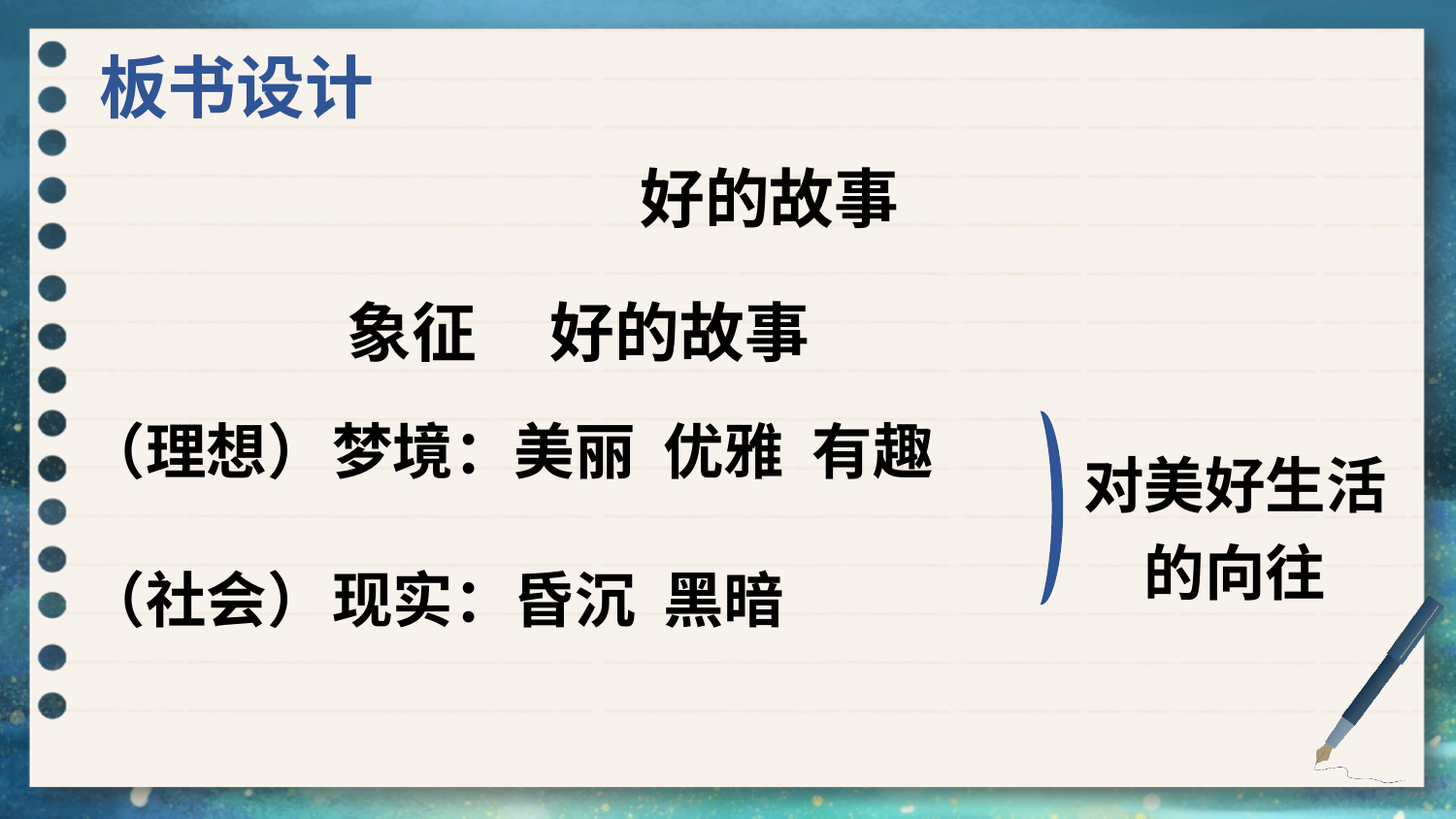

板书设计
好的故事
象征     好的故事
（理想）
梦境：美丽  优雅  有趣

对美好生活的向往
（社会）
现实：昏沉  黑暗